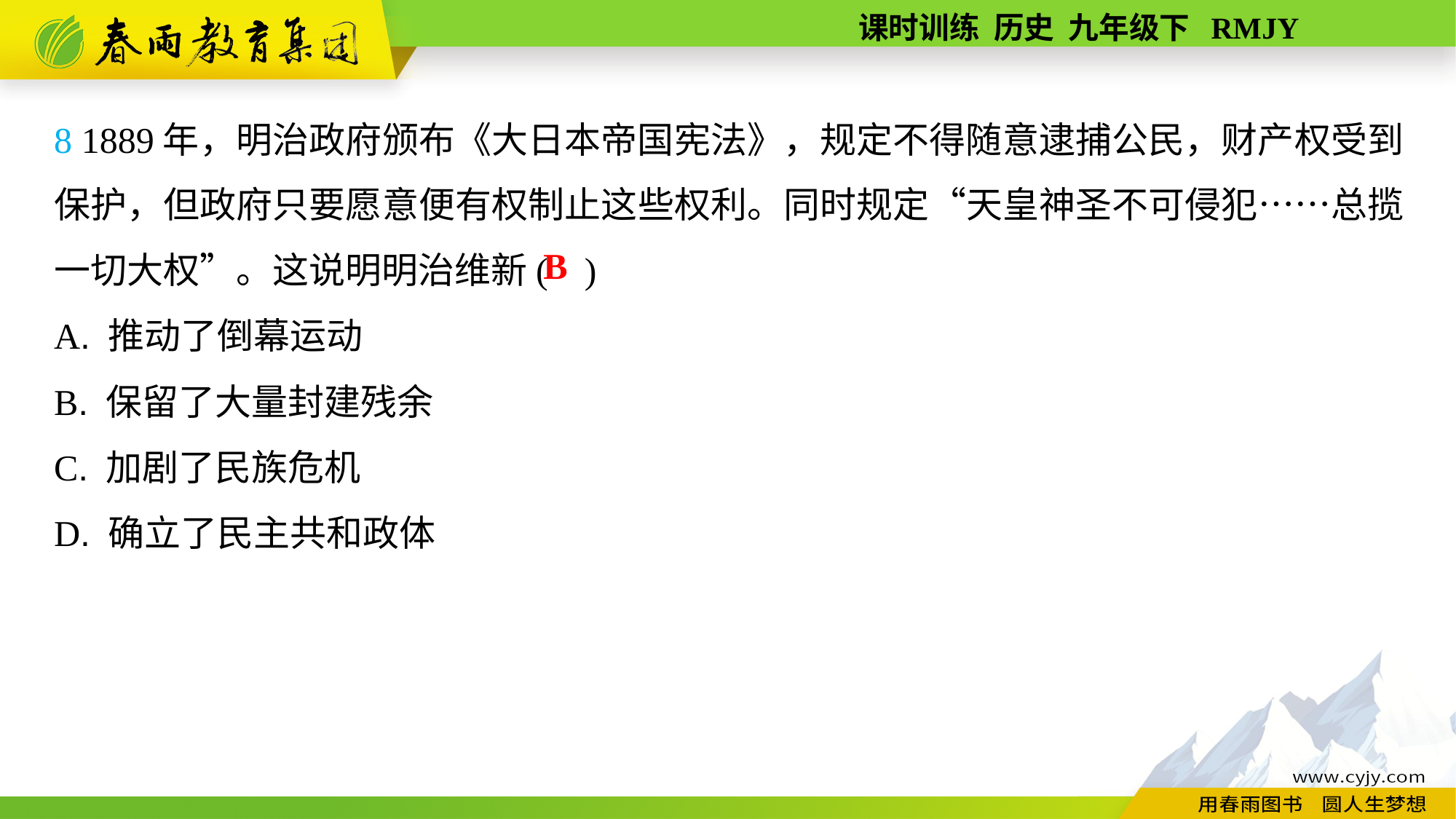

8 1889年，明治政府颁布《大日本帝国宪法》，规定不得随意逮捕公民，财产权受到保护，但政府只要愿意便有权制止这些权利。同时规定“天皇神圣不可侵犯……总揽一切大权”。这说明明治维新(    )
A. 推动了倒幕运动
B. 保留了大量封建残余
C. 加剧了民族危机
D. 确立了民主共和政体
B